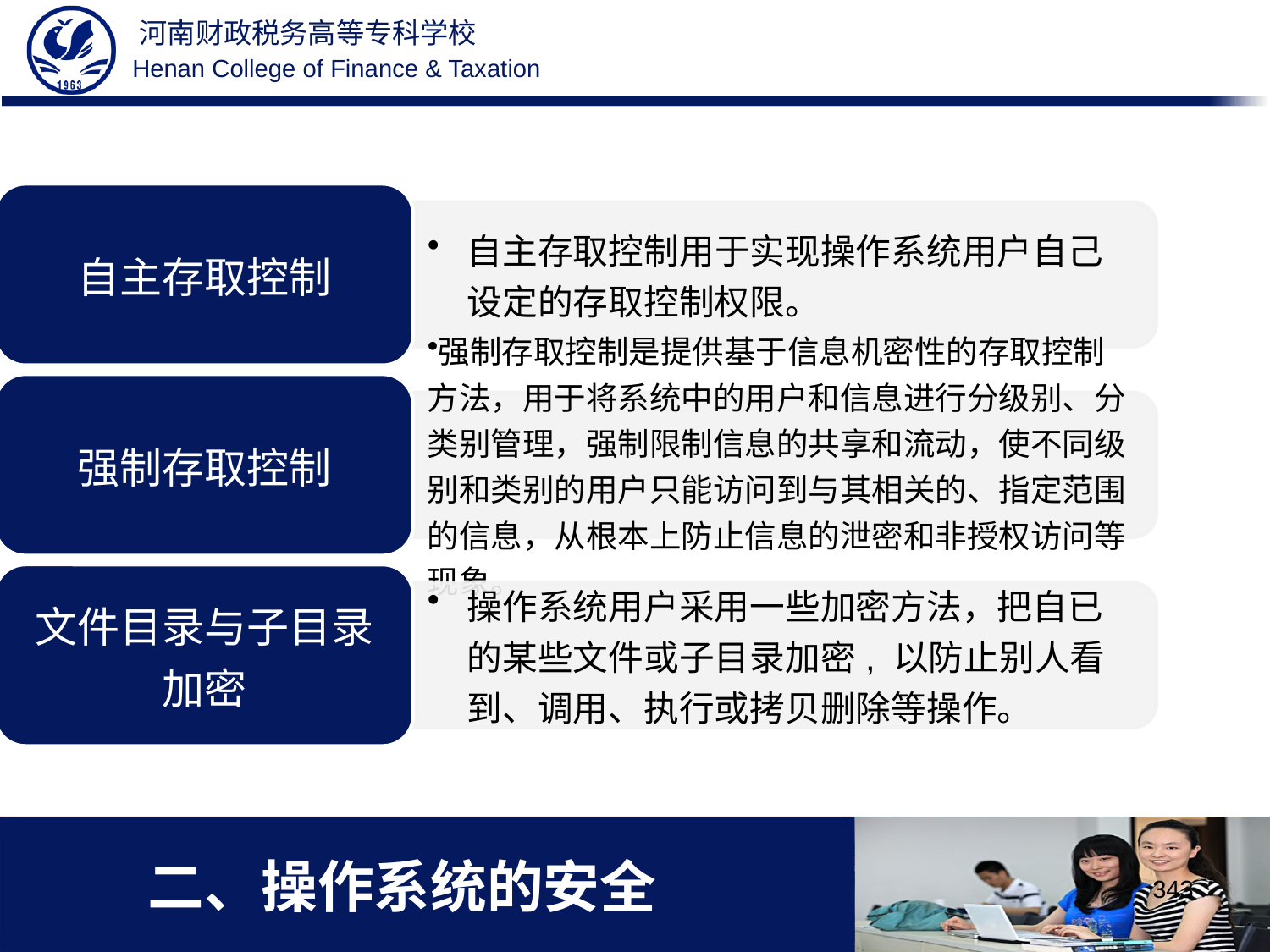

自主存取控制
自主存取控制用于实现操作系统用户自己设定的存取控制权限。
强制存取控制
强制存取控制是提供基于信息机密性的存取控制方法，用于将系统中的用户和信息进行分级别、分类别管理，强制限制信息的共享和流动，使不同级别和类别的用户只能访问到与其相关的、指定范围的信息，从根本上防止信息的泄密和非授权访问等现象。
文件目录与子目录加密
操作系统用户采用一些加密方法，把自已的某些文件或子目录加密, 以防止别人看到、调用、执行或拷贝删除等操作。
# 二、操作系统的安全
343